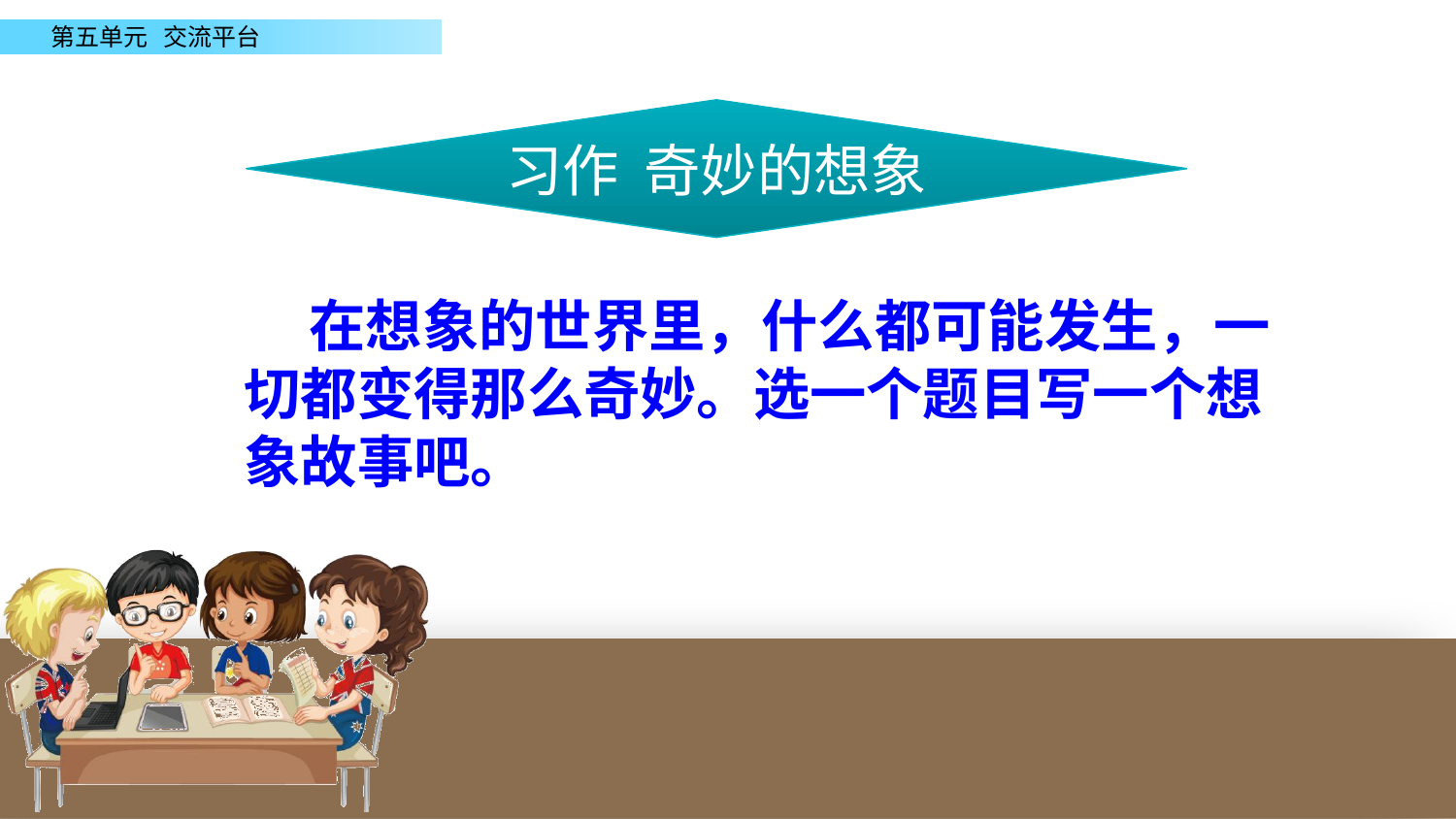

习作  奇妙的想象
    在想象的世界里，什么都可能发生，一切都变得那么奇妙。选一个题目写一个想象故事吧。